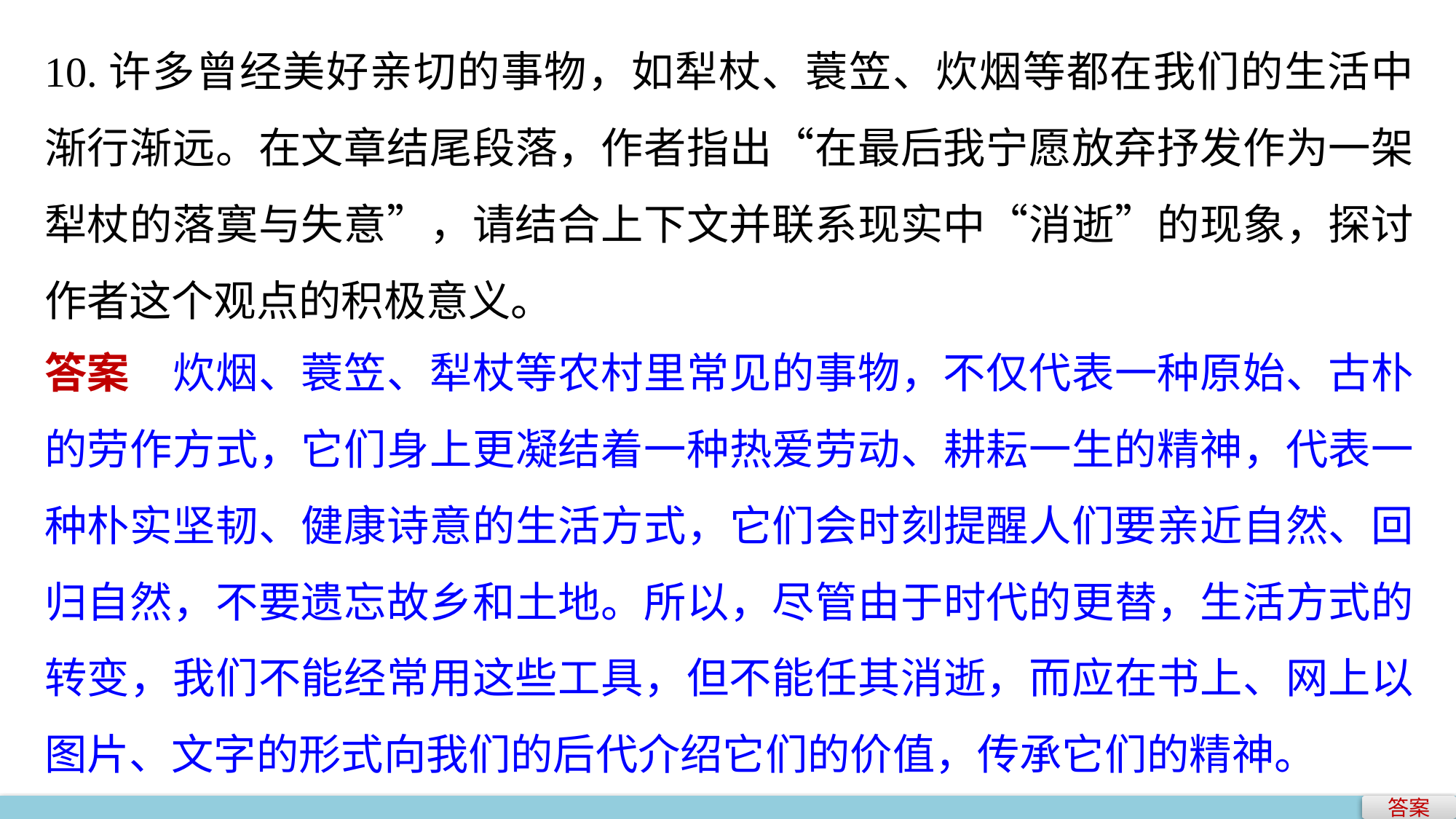

10.许多曾经美好亲切的事物，如犁杖、蓑笠、炊烟等都在我们的生活中渐行渐远。在文章结尾段落，作者指出“在最后我宁愿放弃抒发作为一架犁杖的落寞与失意”，请结合上下文并联系现实中“消逝”的现象，探讨作者这个观点的积极意义。
答案　炊烟、蓑笠、犁杖等农村里常见的事物，不仅代表一种原始、古朴的劳作方式，它们身上更凝结着一种热爱劳动、耕耘一生的精神，代表一种朴实坚韧、健康诗意的生活方式，它们会时刻提醒人们要亲近自然、回归自然，不要遗忘故乡和土地。所以，尽管由于时代的更替，生活方式的转变，我们不能经常用这些工具，但不能任其消逝，而应在书上、网上以图片、文字的形式向我们的后代介绍它们的价值，传承它们的精神。

答案